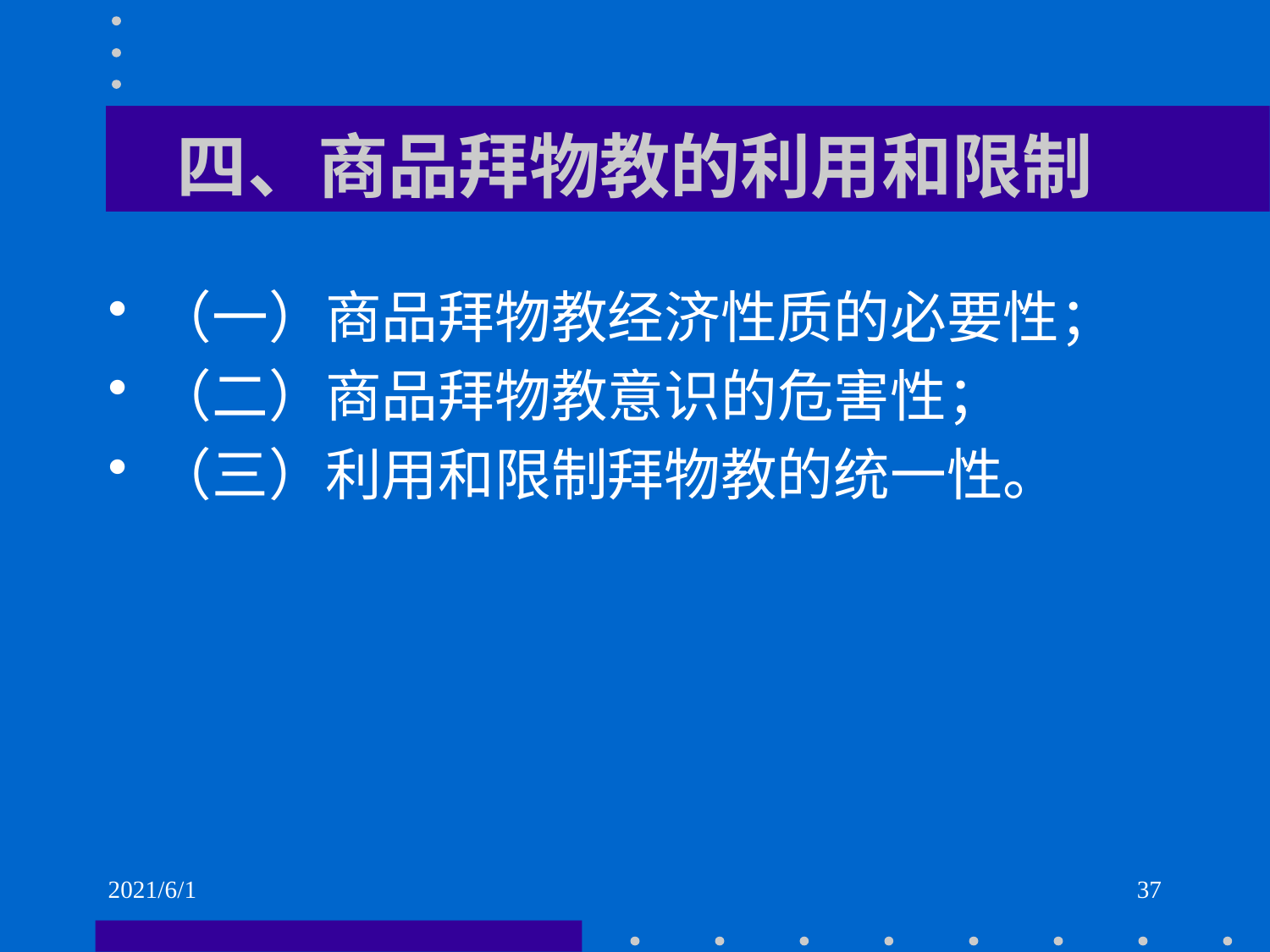

# 四、商品拜物教的利用和限制
（一）商品拜物教经济性质的必要性；
（二）商品拜物教意识的危害性；
（三）利用和限制拜物教的统一性。

2021/6/1
37